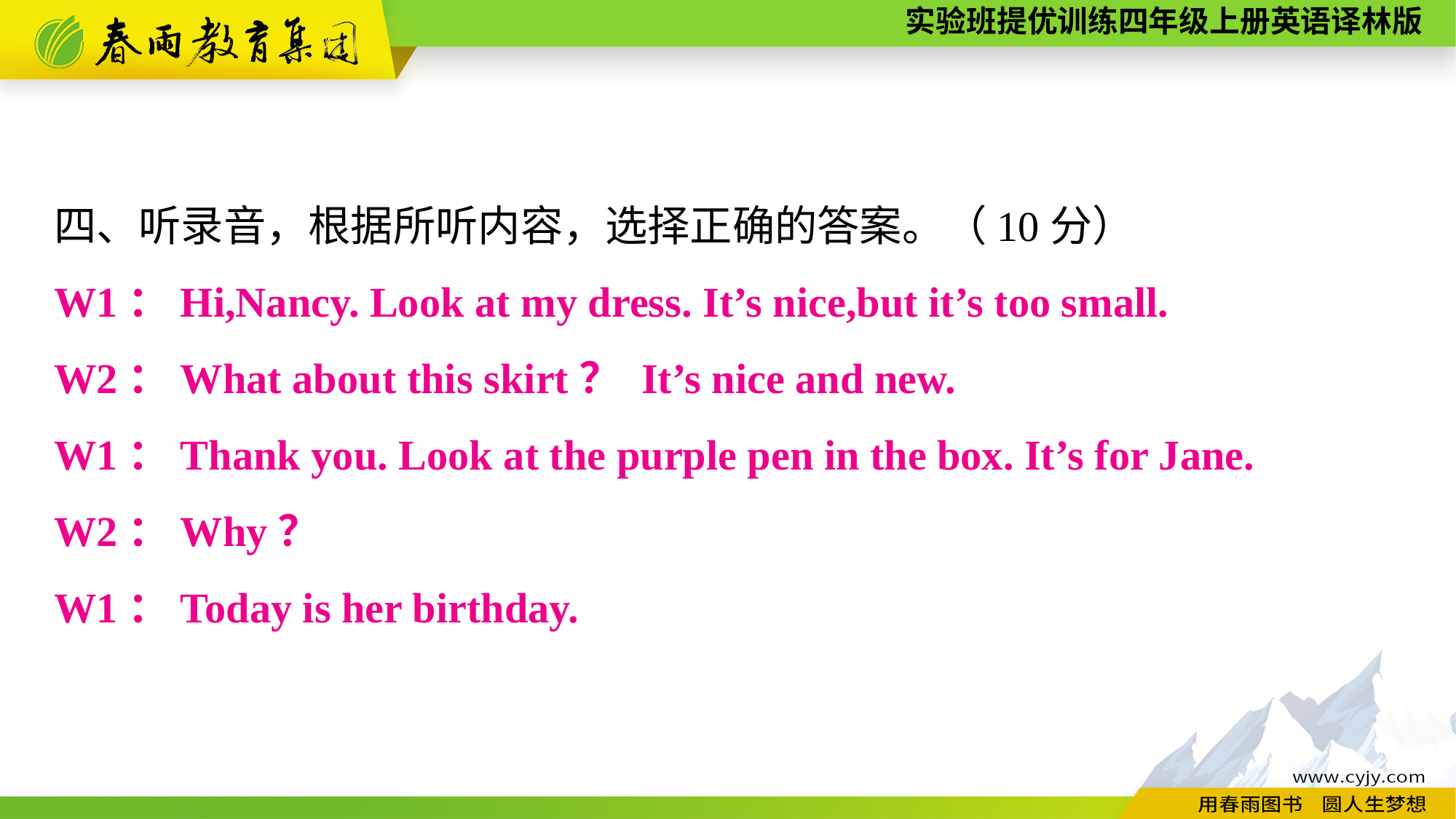

四、听录音，根据所听内容，选择正确的答案。（10分）
W1：Hi,Nancy. Look at my dress. It’s nice,but it’s too small.
W2：What about this skirt？ It’s nice and new.
W1：Thank you. Look at the purple pen in the box. It’s for Jane.
W2：Why？
W1：Today is her birthday.